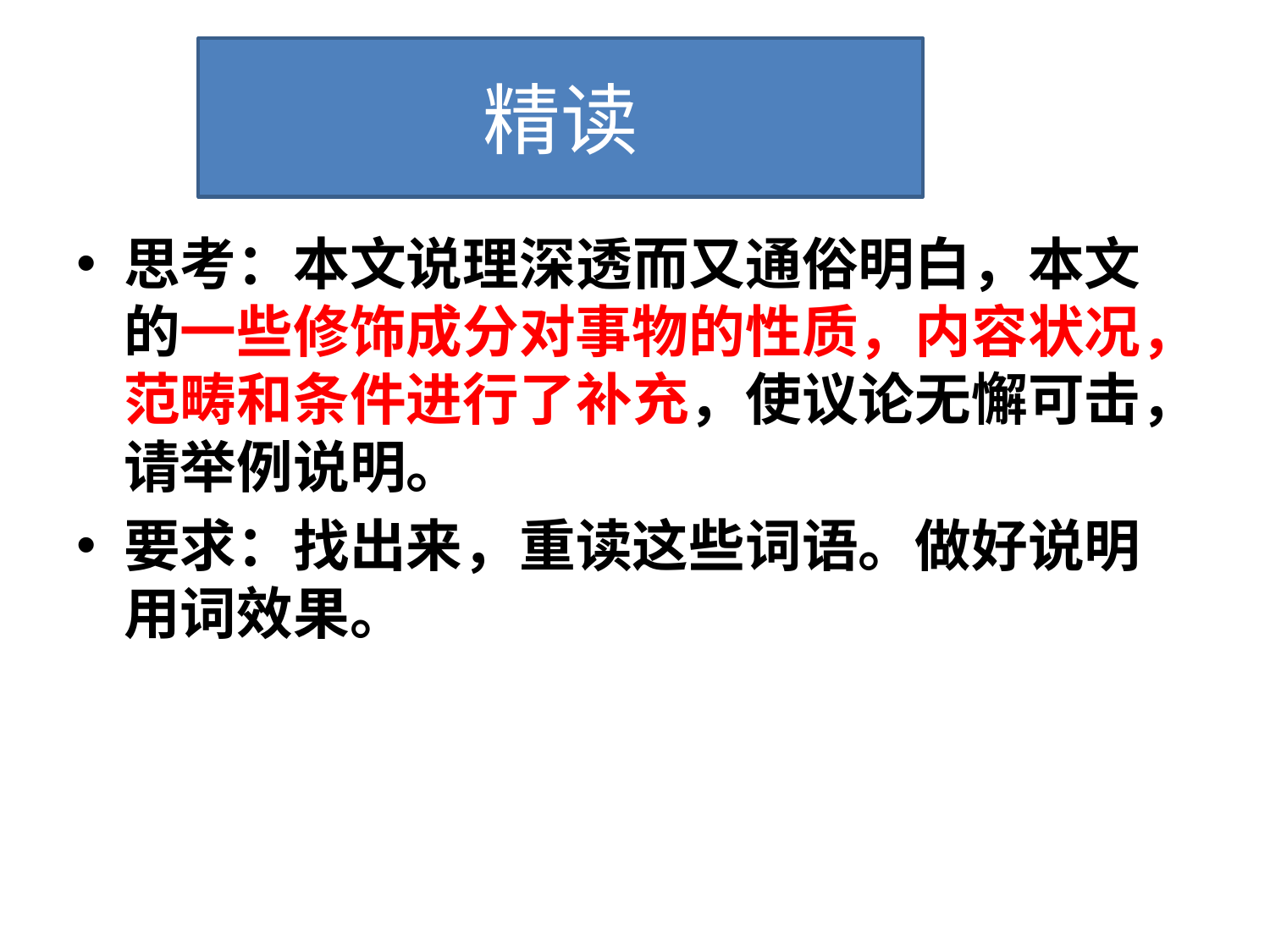

# 精读
思考：本文说理深透而又通俗明白，本文的一些修饰成分对事物的性质，内容状况，范畴和条件进行了补充，使议论无懈可击，请举例说明。
要求：找出来，重读这些词语。做好说明用词效果。